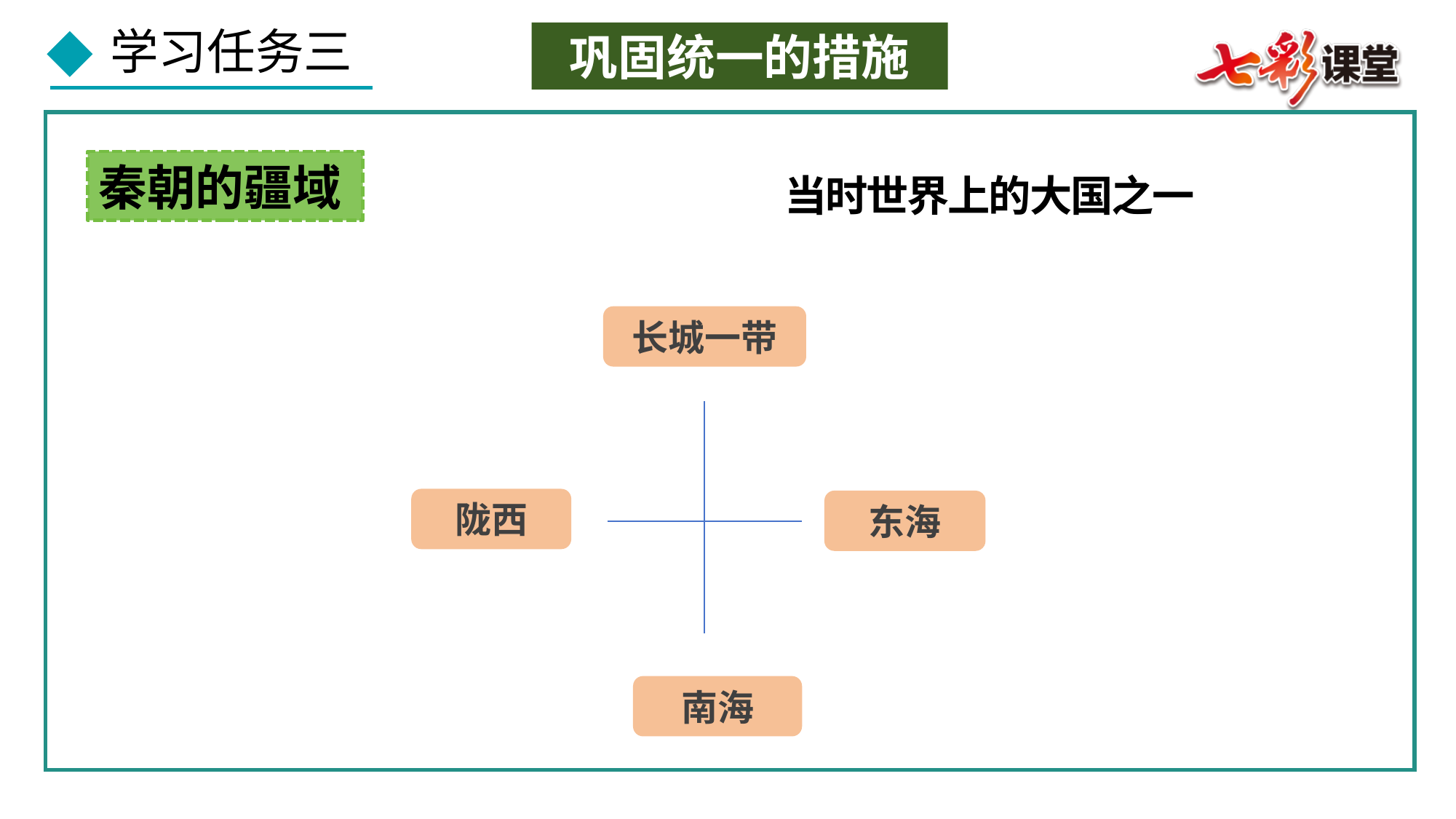

巩固统一的措施
秦朝的疆域
当时世界上的大国之一
长城一带
陇西
东海
南海